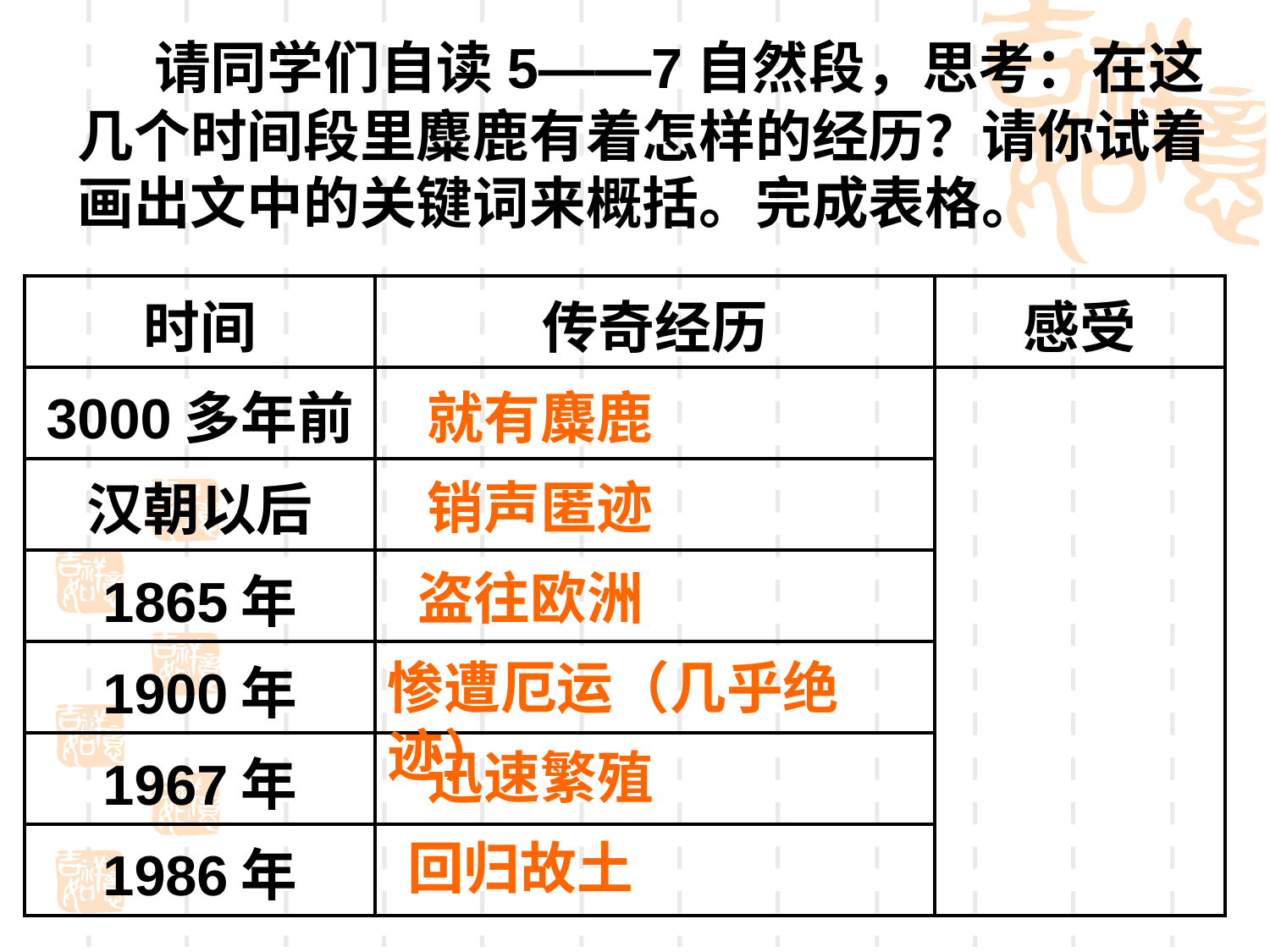

请同学们自读5——7自然段，思考：在这几个时间段里麋鹿有着怎样的经历？请你试着画出文中的关键词来概括。完成表格。
| 时间 | 传奇经历 | 感受 |
| --- | --- | --- |
| 3000多年前 |  |  |
| 汉朝以后 |  |  |
| 1865年 |  |  |
| 1900年 |  |  |
| 1967年 |  |  |
| 1986年 |  |  |
就有麋鹿
销声匿迹
盗往欧洲
惨遭厄运（几乎绝迹）
迅速繁殖
回归故土